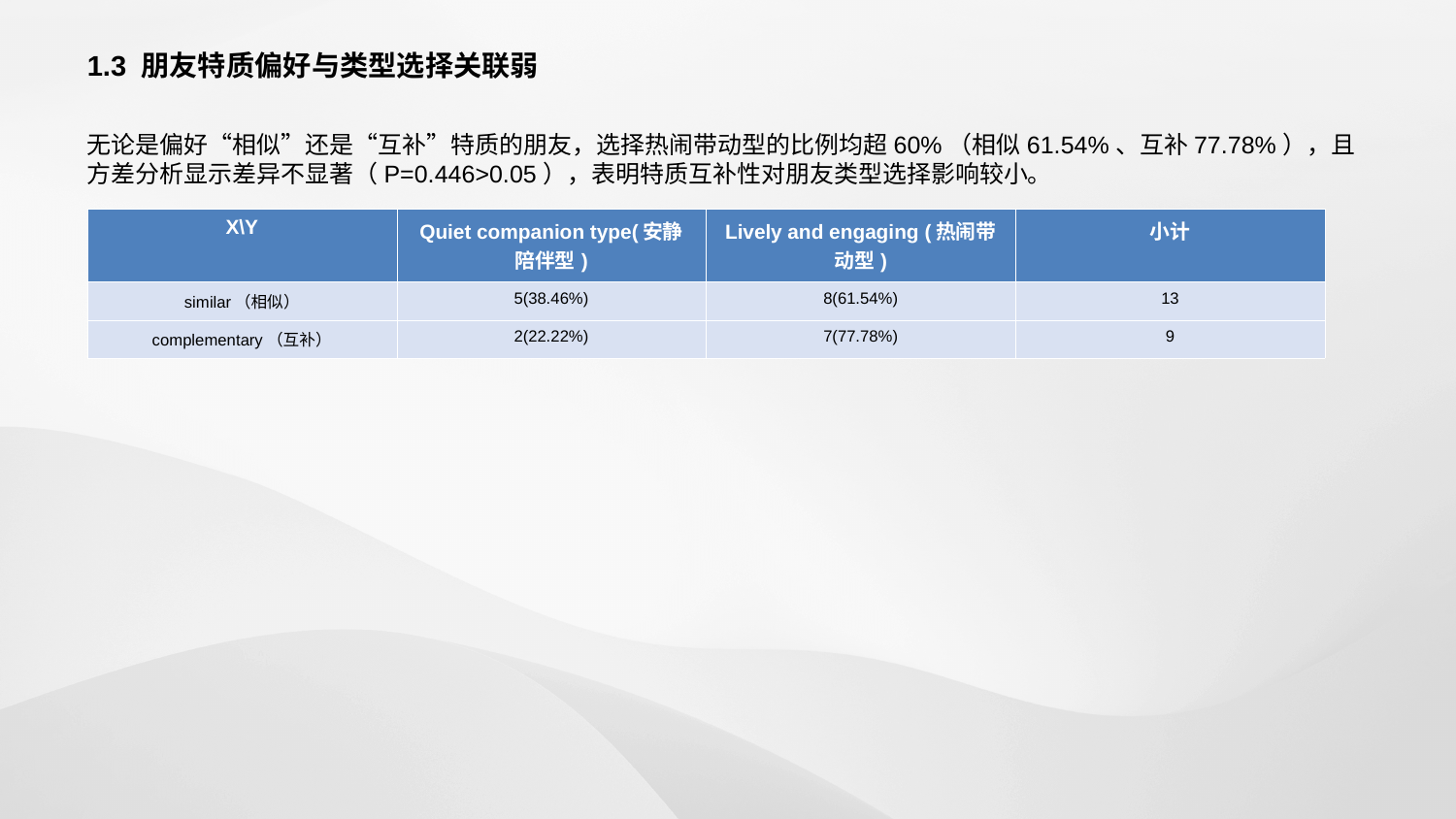

1.3 朋友特质偏好与类型选择关联弱
无论是偏好“相似”还是“互补”特质的朋友，选择热闹带动型的比例均超60%（相似61.54%、互补77.78%），且方差分析显示差异不显著（P=0.446>0.05），表明特质互补性对朋友类型选择影响较小。
| X\Y | Quiet companion type(安静陪伴型) | Lively and engaging (热闹带动型) | 小计 |
| --- | --- | --- | --- |
| similar（相似） | 5(38.46%) | 8(61.54%) | 13 |
| complementary（互补） | 2(22.22%) | 7(77.78%) | 9 |